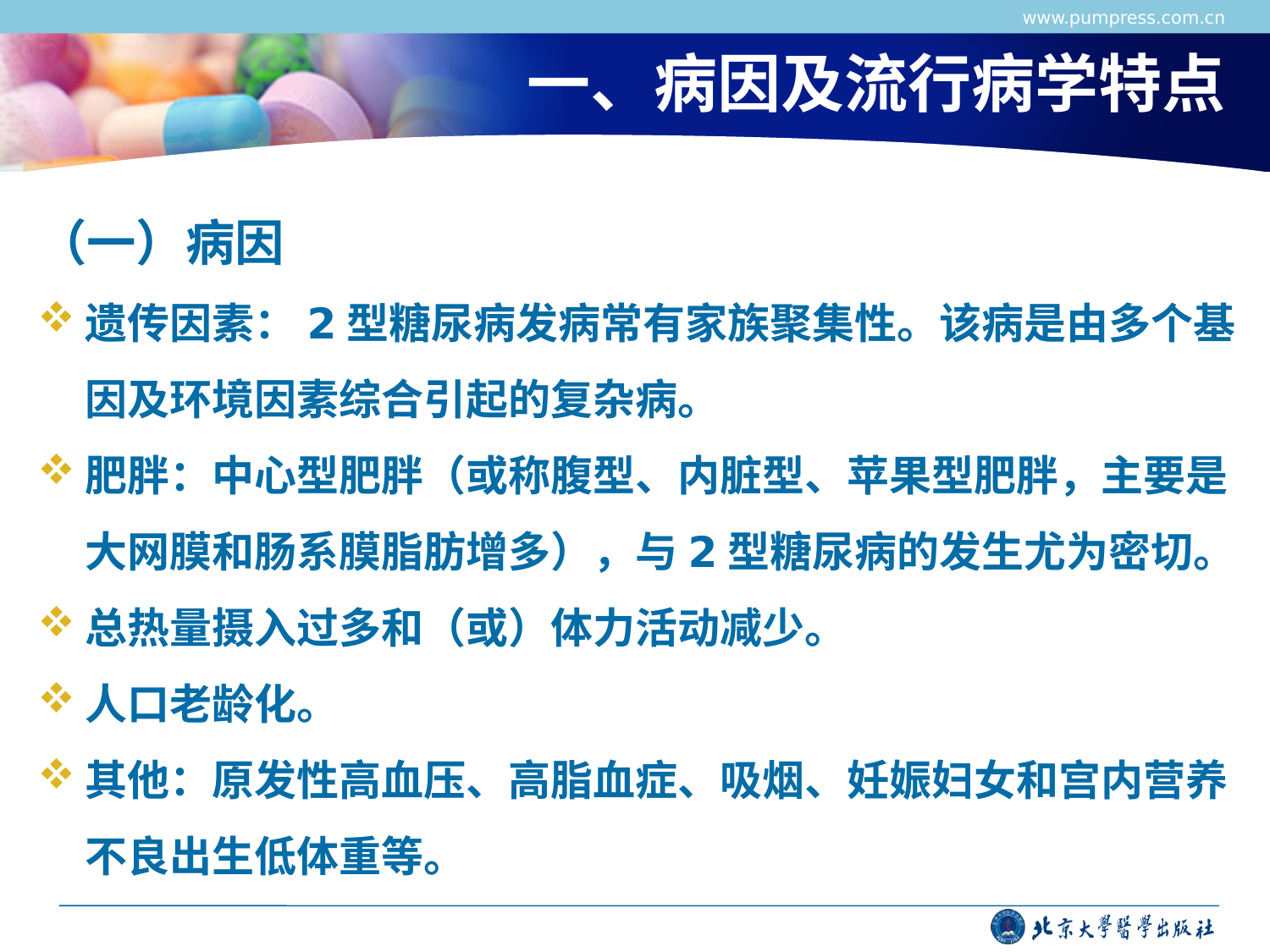

www.pumpress.com.cn
# 一、病因及流行病学特点
（一）病因
遗传因素：2型糖尿病发病常有家族聚集性。该病是由多个基因及环境因素综合引起的复杂病。
肥胖：中心型肥胖（或称腹型、内脏型、苹果型肥胖，主要是大网膜和肠系膜脂肪增多），与2型糖尿病的发生尤为密切。
总热量摄入过多和（或）体力活动减少。
人口老龄化。
其他：原发性高血压、高脂血症、吸烟、妊娠妇女和宫内营养不良出生低体重等。